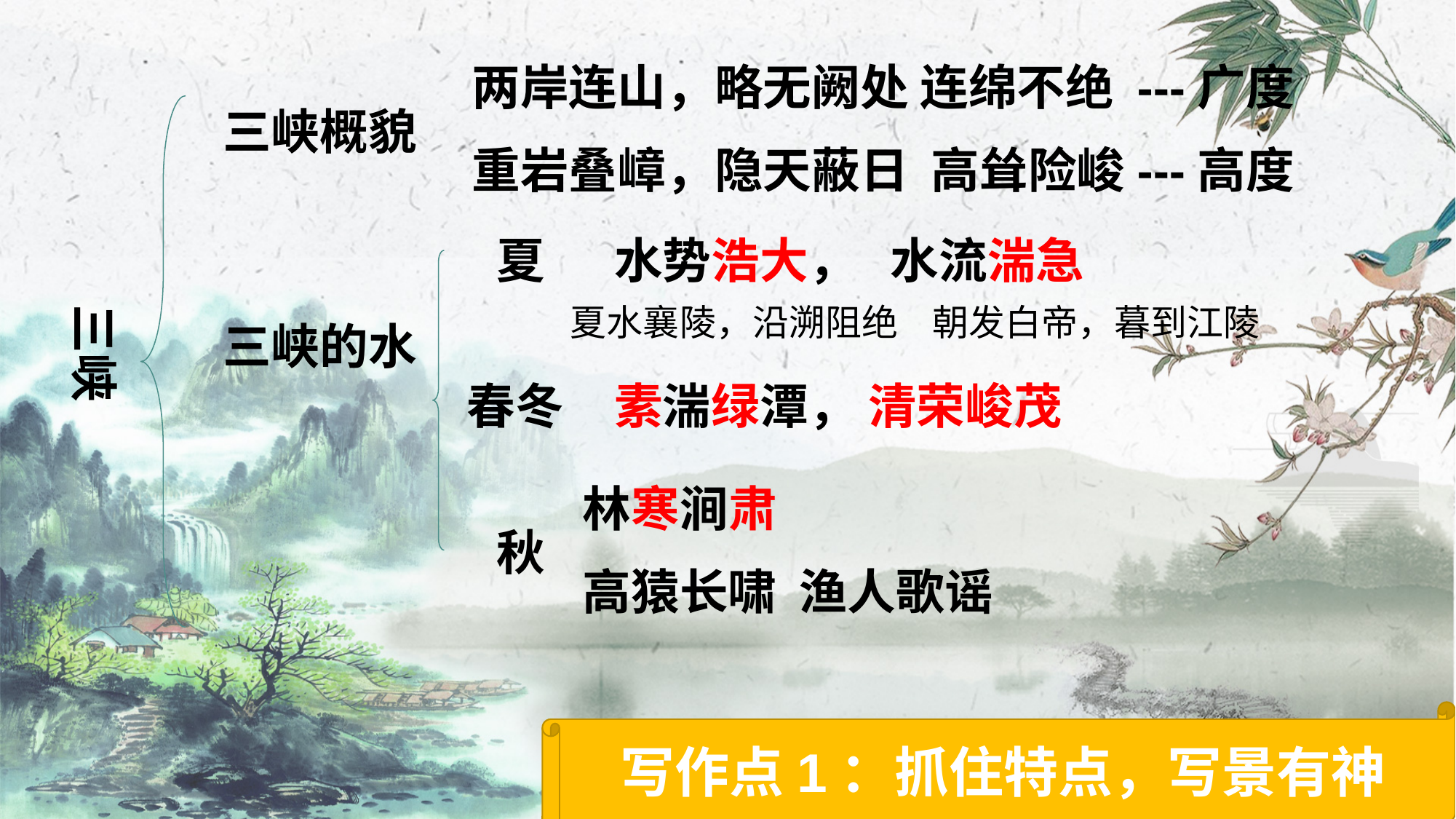

两岸连山，略无阙处 连绵不绝 ---广度
重岩叠嶂，隐天蔽日  高耸险峻---高度

三峡概貌
夏
水势浩大，   水流湍急

夏水襄陵，沿溯阻绝
朝发白帝，暮到江陵
三峡
三峡的水
春冬
素湍绿潭， 清荣峻茂
林寒涧肃
高猿长啸  渔人歌谣
秋
写作点1：抓住特点，写景有神